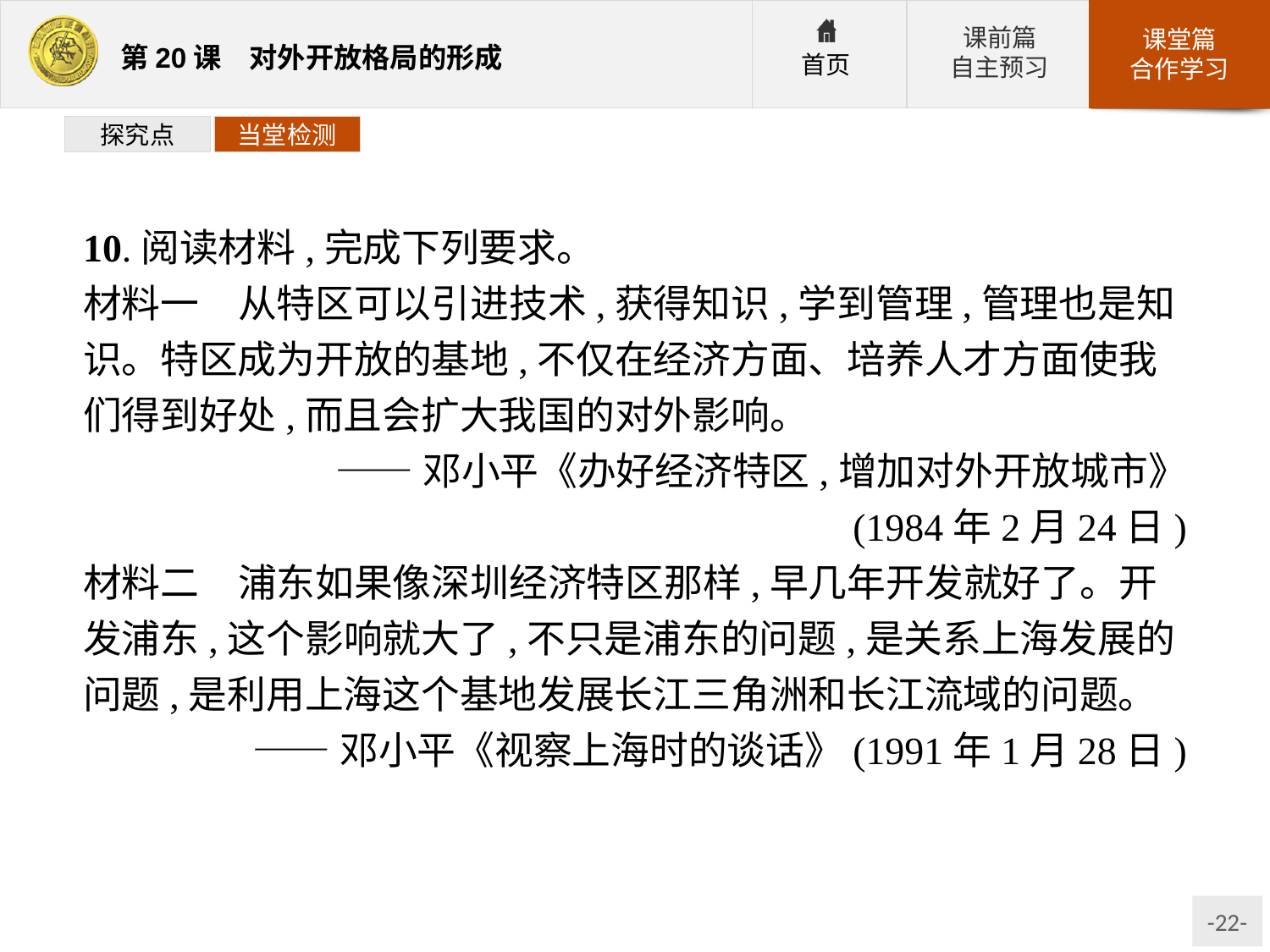

探究点
当堂检测
10.阅读材料,完成下列要求。
材料一　从特区可以引进技术,获得知识,学到管理,管理也是知识。特区成为开放的基地,不仅在经济方面、培养人才方面使我们得到好处,而且会扩大我国的对外影响。
——邓小平《办好经济特区,增加对外开放城市》
(1984年2月24日)
材料二　浦东如果像深圳经济特区那样,早几年开发就好了。开发浦东,这个影响就大了,不只是浦东的问题,是关系上海发展的问题,是利用上海这个基地发展长江三角洲和长江流域的问题。
——邓小平《视察上海时的谈话》(1991年1月28日)